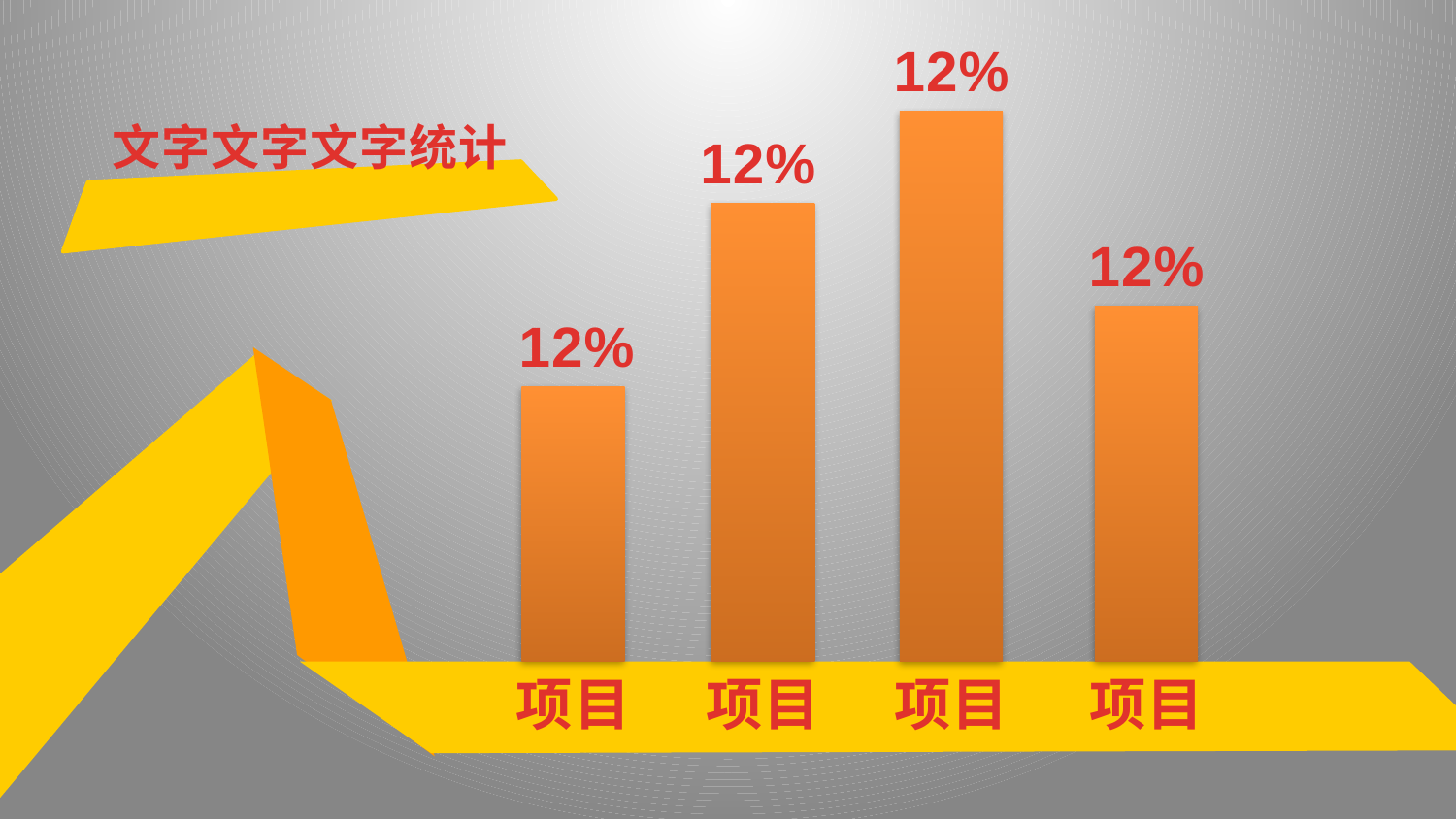

12%
文字文字文字统计

12%

12%
12%

项目
项目
项目
项目